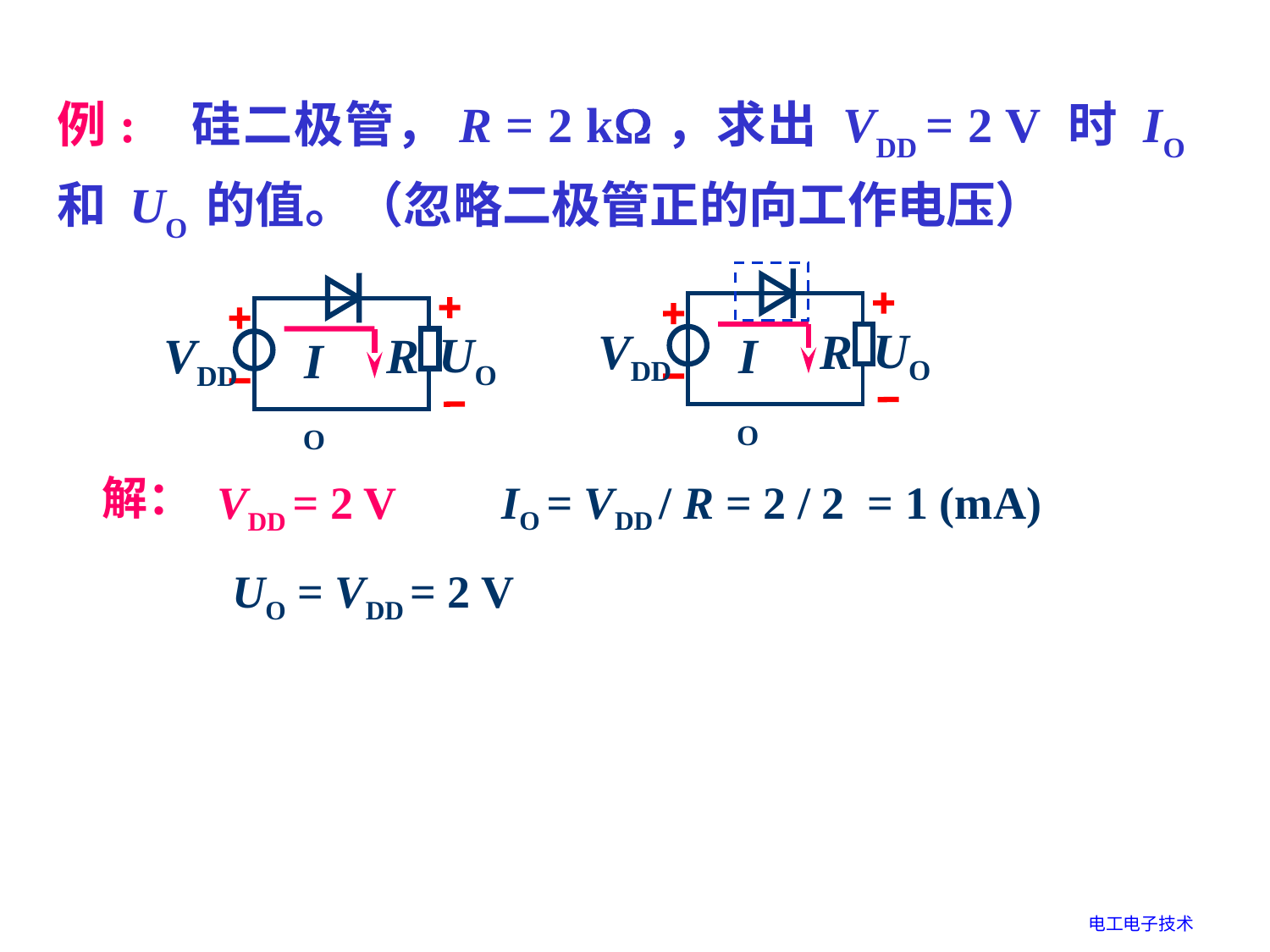

例:   硅二极管，R = 2 kΩ，求出 VDD = 2 V 时 IO 和 UO 的值。（忽略二极管正的向工作电压）

UO
VDD
R
IO

UO
VDD
R
IO

解：
VDD = 2 V
IO = VDD / R = 2 / 2  = 1 (mA)
UO = VDD = 2 V
电工电子技术